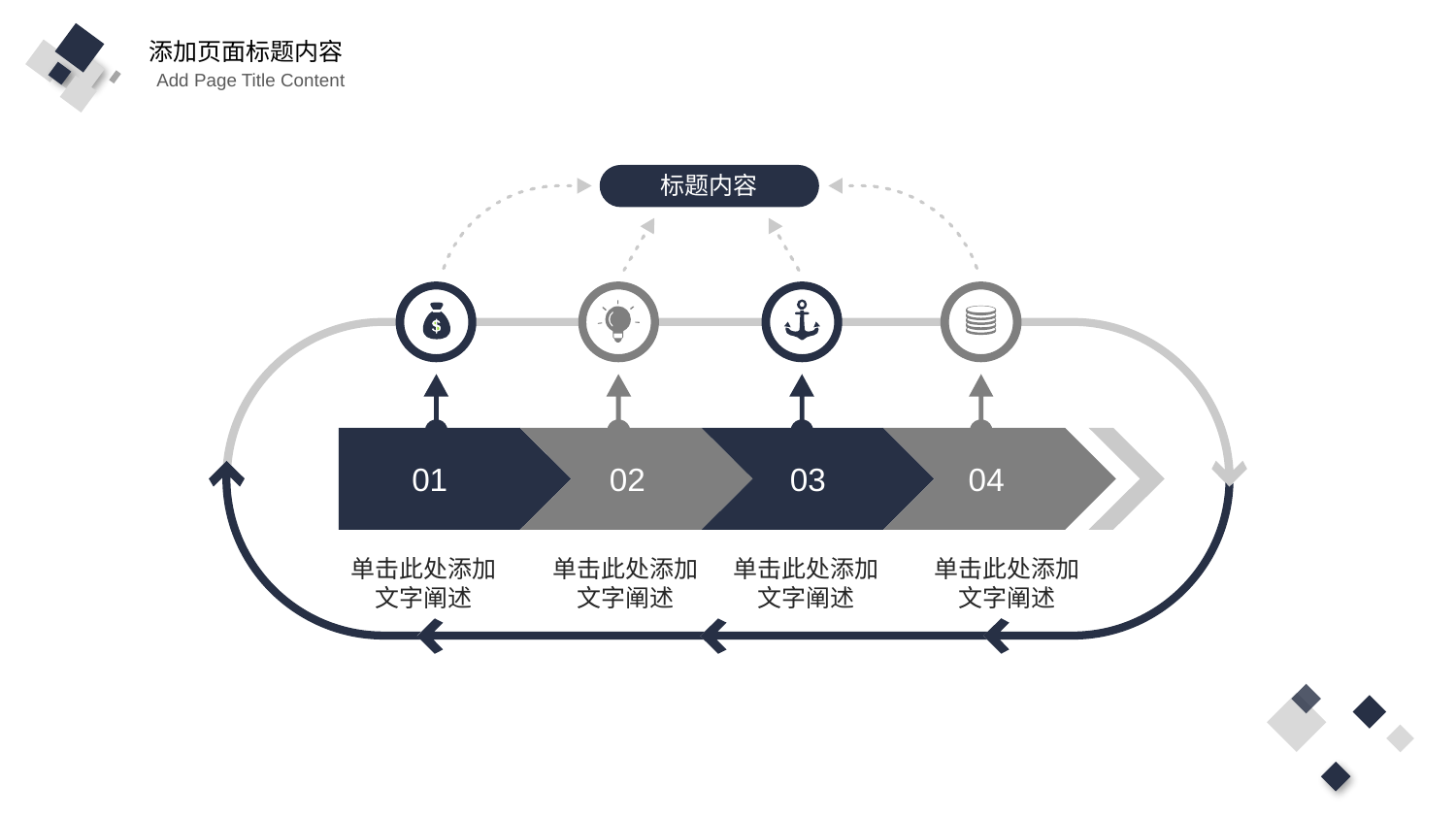

添加页面标题内容

Add Page Title Content
标题内容

01

02

03

04

单击此处添加文字阐述
单击此处添加文字阐述
单击此处添加文字阐述
单击此处添加文字阐述

PPT模板 http://www.1ppt.com/moban/